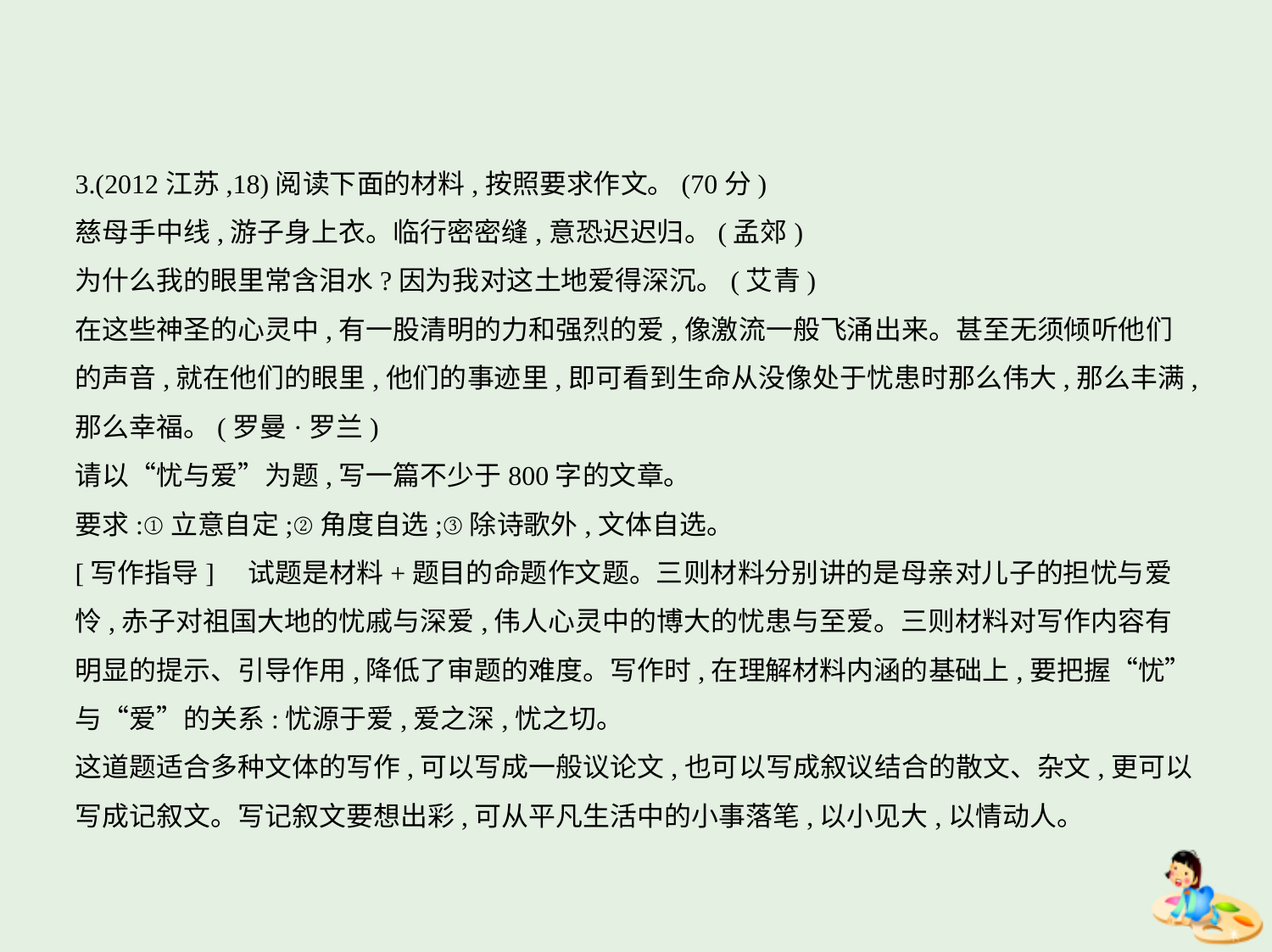

3.(2012江苏,18)阅读下面的材料,按照要求作文。(70分)
慈母手中线,游子身上衣。临行密密缝,意恐迟迟归。(孟郊)
为什么我的眼里常含泪水?因为我对这土地爱得深沉。(艾青)
在这些神圣的心灵中,有一股清明的力和强烈的爱,像激流一般飞涌出来。甚至无须倾听他们
的声音,就在他们的眼里,他们的事迹里,即可看到生命从没像处于忧患时那么伟大,那么丰满,
那么幸福。(罗曼·罗兰)
请以“忧与爱”为题,写一篇不少于800字的文章。
要求:①立意自定;②角度自选;③除诗歌外,文体自选。
[写作指导]　试题是材料+题目的命题作文题。三则材料分别讲的是母亲对儿子的担忧与爱
怜,赤子对祖国大地的忧戚与深爱,伟人心灵中的博大的忧患与至爱。三则材料对写作内容有
明显的提示、引导作用,降低了审题的难度。写作时,在理解材料内涵的基础上,要把握“忧”
与“爱”的关系:忧源于爱,爱之深,忧之切。
这道题适合多种文体的写作,可以写成一般议论文,也可以写成叙议结合的散文、杂文,更可以
写成记叙文。写记叙文要想出彩,可从平凡生活中的小事落笔,以小见大,以情动人。